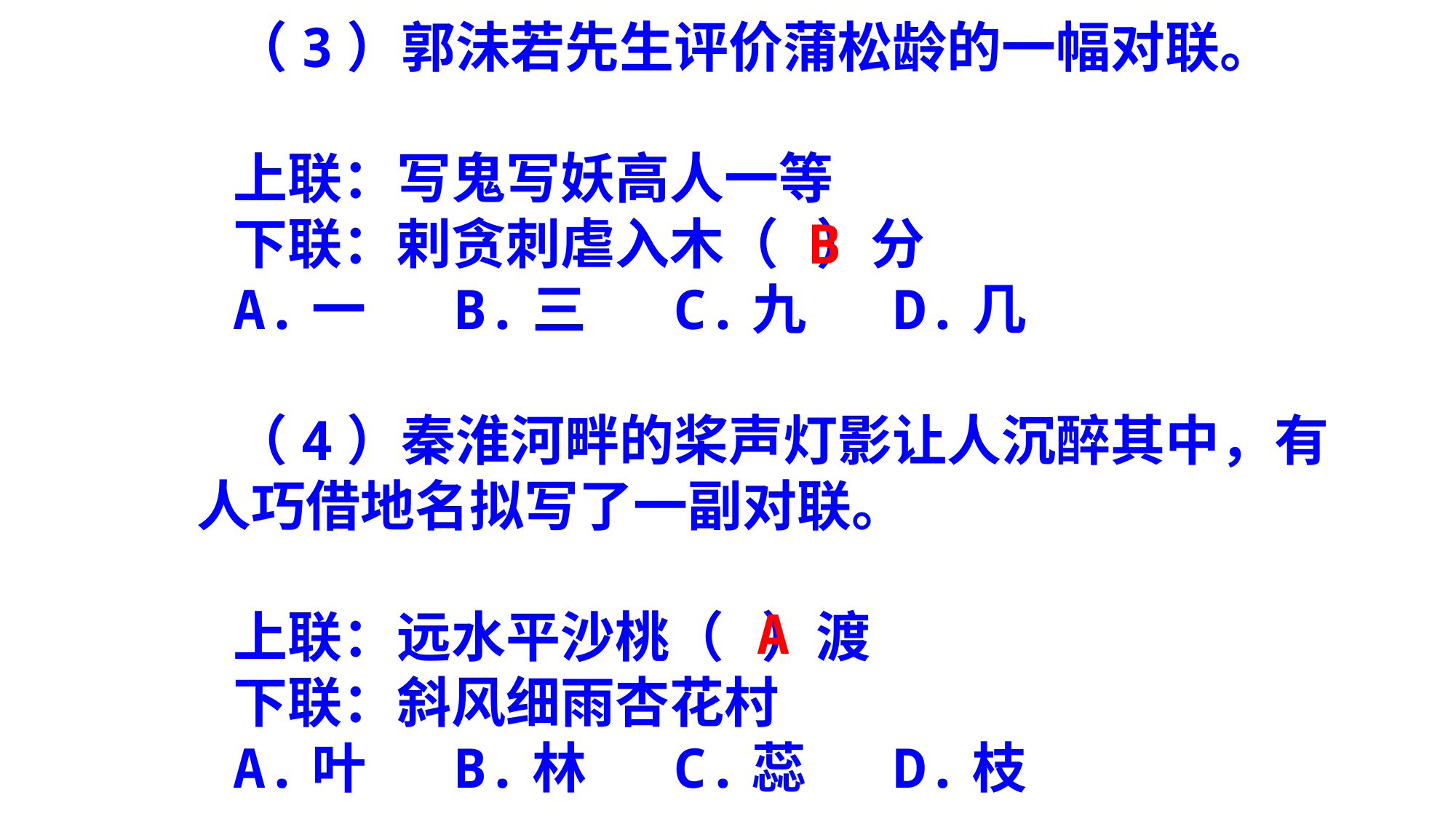

（3）郭沬若先生评价蒲松龄的一幅对联。

上联：写鬼写妖高人一等
下联：剌贪刺虐入木（   ）分
A.一      B.三      C.九      D.几

（4）秦淮河畔的桨声灯影让人沉醉其中，有人巧借地名拟写了一副对联。

上联：远水平沙桃（   ）渡
下联：斜风细雨杏花村
A.叶      B.林      C.蕊      D.枝
B
A